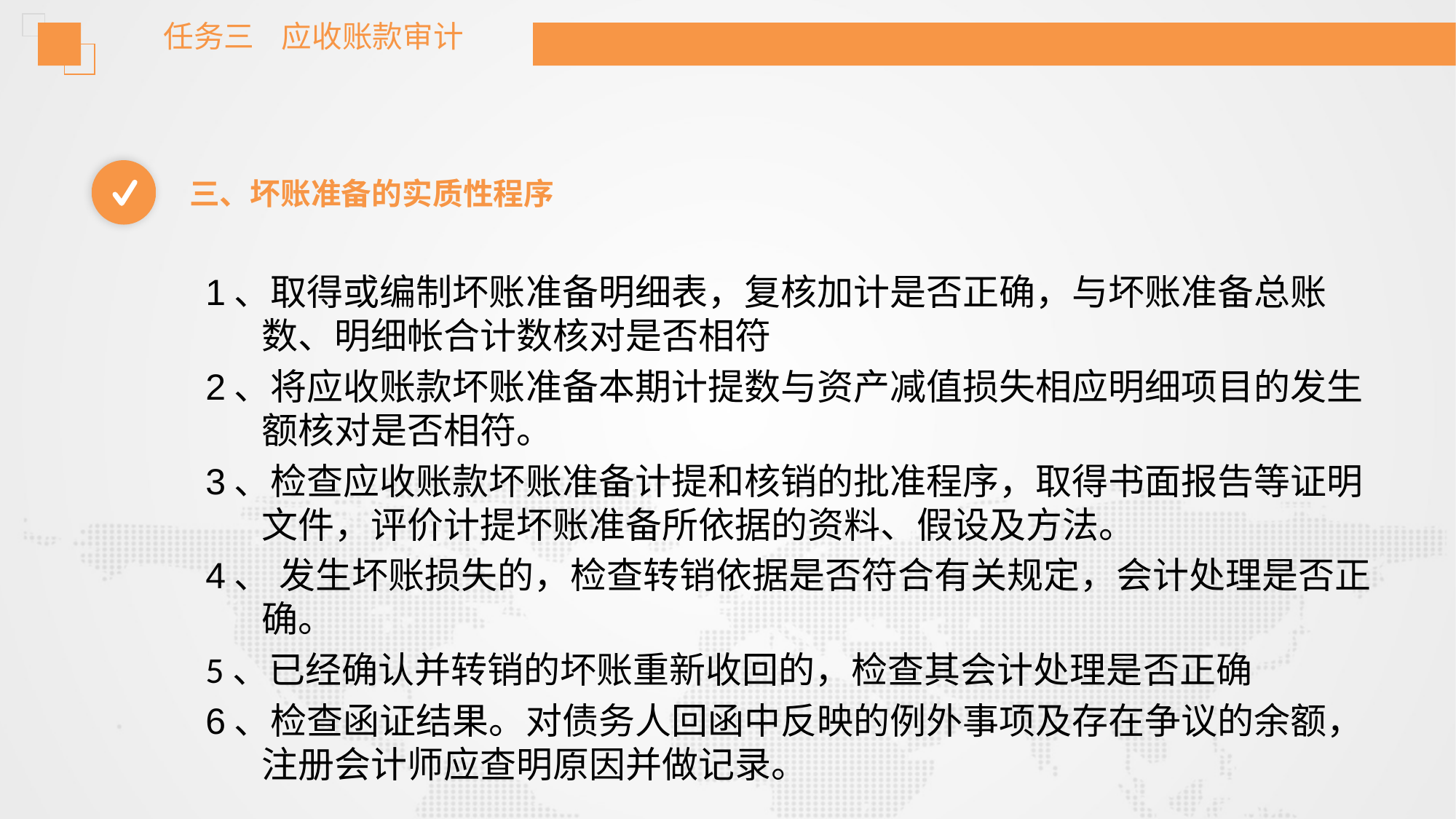

任务三    应收账款审计

三、坏账准备的实质性程序

1、取得或编制坏账准备明细表，复核加计是否正确，与坏账准备总账数、明细帐合计数核对是否相符
2、将应收账款坏账准备本期计提数与资产减值损失相应明细项目的发生额核对是否相符。
3、检查应收账款坏账准备计提和核销的批准程序，取得书面报告等证明文件，评价计提坏账准备所依据的资料、假设及方法。
4、 发生坏账损失的，检查转销依据是否符合有关规定，会计处理是否正确。
5、已经确认并转销的坏账重新收回的，检查其会计处理是否正确
6、检查函证结果。对债务人回函中反映的例外事项及存在争议的余额，注册会计师应查明原因并做记录。